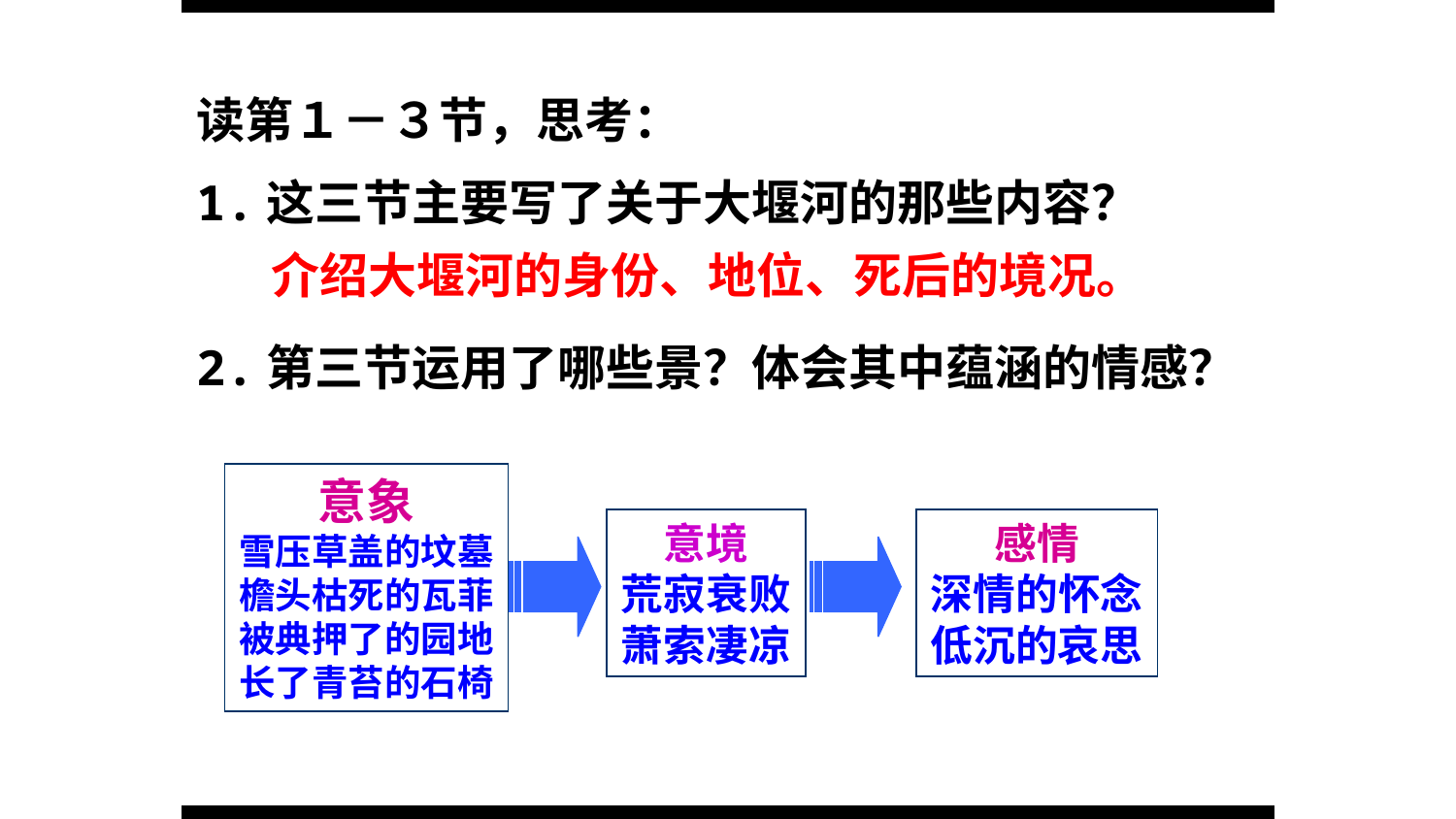

读第１－３节，思考：
1.这三节主要写了关于大堰河的那些内容？

2.第三节运用了哪些景？体会其中蕴涵的情感？
介绍大堰河的身份、地位、死后的境况。
意象
雪压草盖的坟墓
檐头枯死的瓦菲
被典押了的园地
长了青苔的石椅
意境
荒寂衰败
萧索凄凉
感情
深情的怀念
低沉的哀思